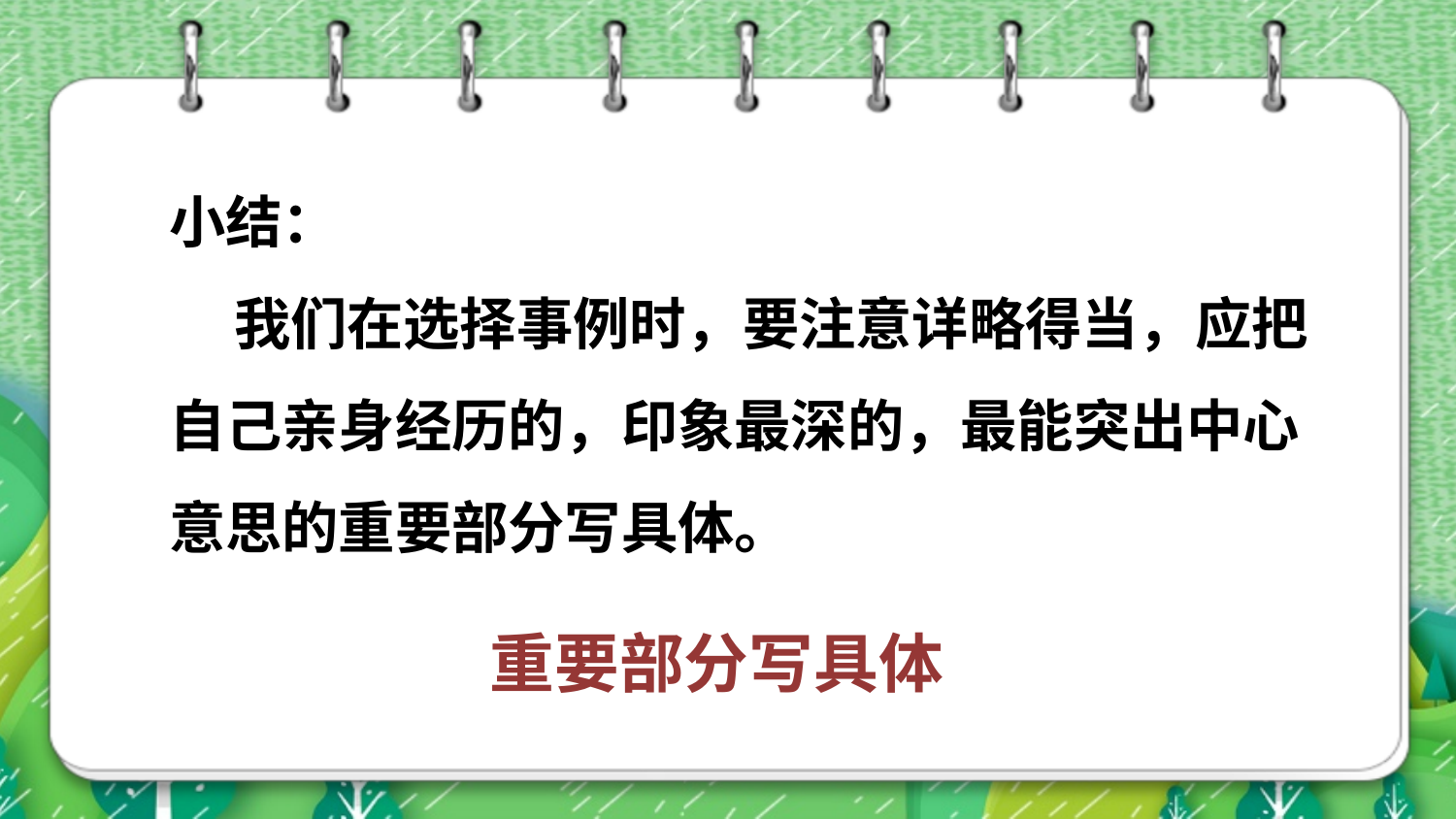

小结：
    我们在选择事例时，要注意详略得当，应把自己亲身经历的，印象最深的，最能突出中心意思的重要部分写具体。
重要部分写具体